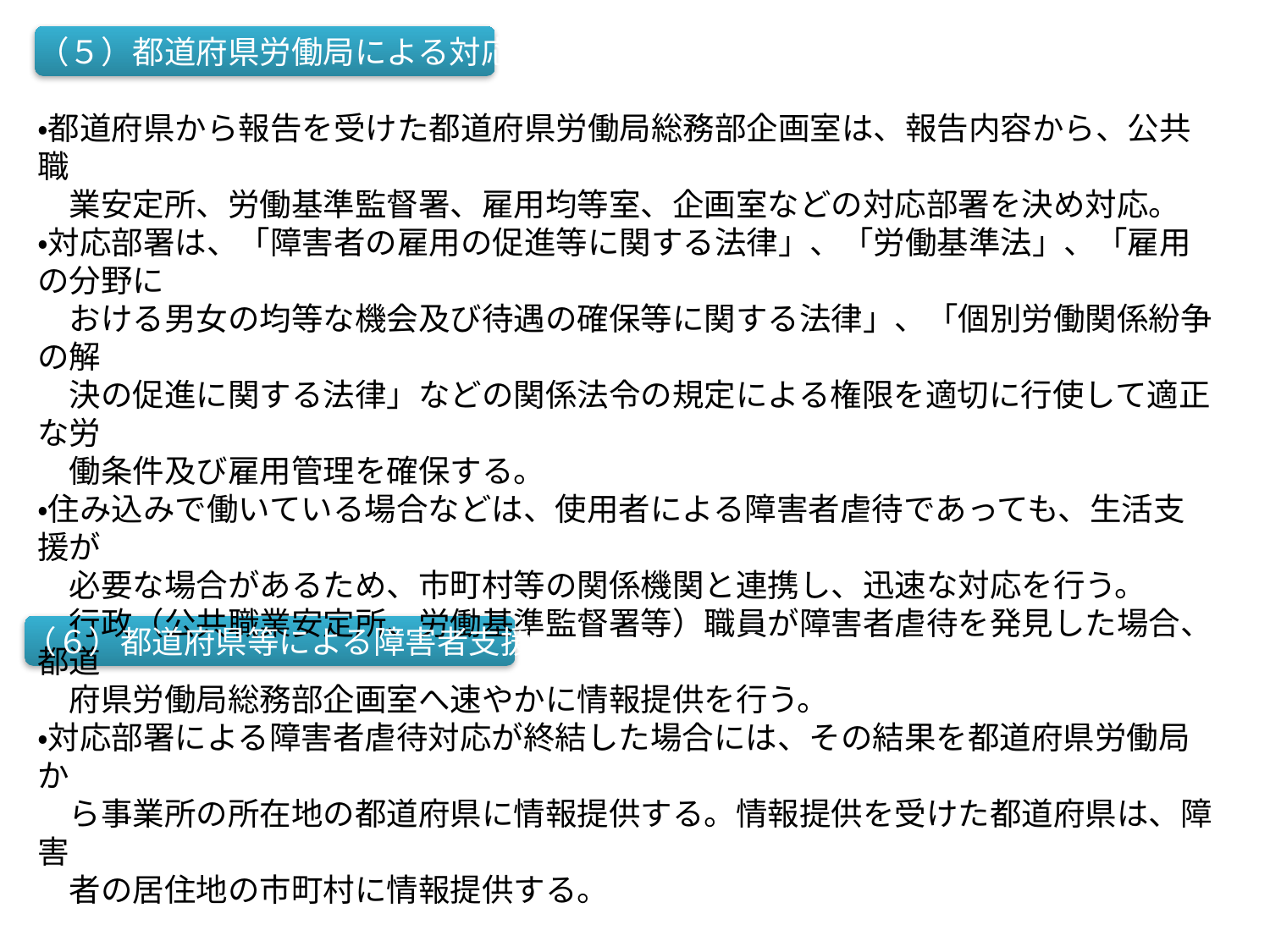

（５）都道府県労働局による対応

・都道府県から報告を受けた都道府県労働局総務部企画室は、報告内容から、公共職
　業安定所、労働基準監督署、雇用均等室、企画室などの対応部署を決め対応。
・対応部署は、「障害者の雇用の促進等に関する法律」、「労働基準法」、「雇用の分野に
　おける男女の均等な機会及び待遇の確保等に関する法律」、「個別労働関係紛争の解
　決の促進に関する法律」などの関係法令の規定による権限を適切に行使して適正な労
　働条件及び雇用管理を確保する。
・住み込みで働いている場合などは、使用者による障害者虐待であっても、生活支援が
　必要な場合があるため、市町村等の関係機関と連携し、迅速な対応を行う。
　行政（公共職業安定所、労働基準監督署等）職員が障害者虐待を発見した場合、都道
　府県労働局総務部企画室へ速やかに情報提供を行う。
・対応部署による障害者虐待対応が終結した場合には、その結果を都道府県労働局か
　ら事業所の所在地の都道府県に情報提供する。情報提供を受けた都道府県は、障害
　者の居住地の市町村に情報提供する。

・ 使用者による障害者虐待が発生した場合、労働条件や雇用管理の面からの事業者に
　対する指導は都道府県労働局、障害者に対する生活支援などについては市町村や都
　道府県が十分に連携して対応。
・都道府県労働局長等が権限を行使する際には、当該報告に係る都道府県と連携を図
　ることとされ（第26条）、都道府県に対し適宜情報提供しながら対応する。
・都道府県においては、早い時期に障害者の居住する市町村や障害者就業・生活支援
　センターに情報提供等を行い、具体的な相談支援や福祉的な措置等について依頼する。
 （６）都道府県等による障害者支援